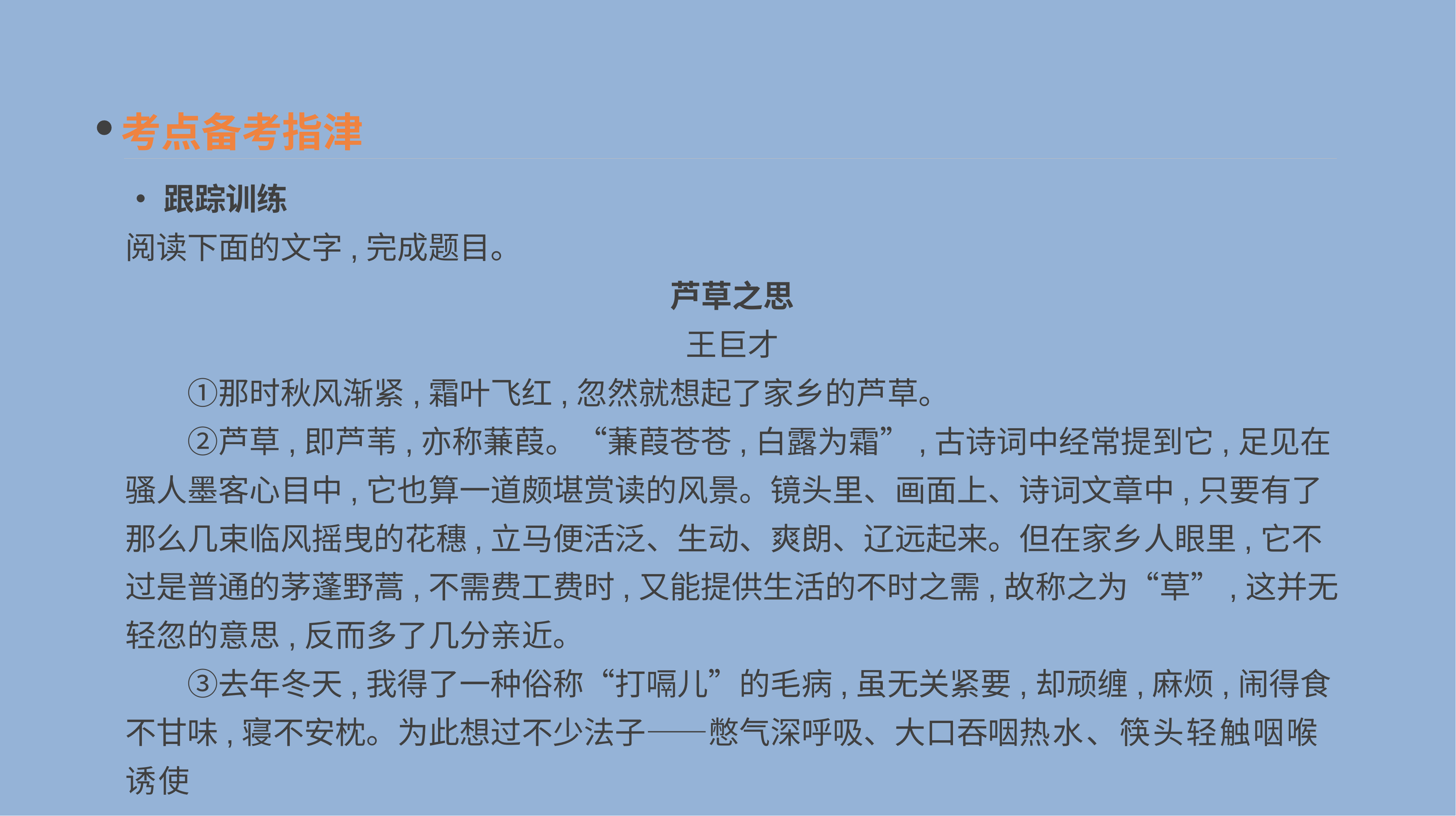

考点备考指津

•跟踪训练
阅读下面的文字,完成题目。
芦草之思
王巨才
　　①那时秋风渐紧,霜叶飞红,忽然就想起了家乡的芦草。
　　②芦草,即芦苇,亦称蒹葭。“蒹葭苍苍,白露为霜”,古诗词中经常提到它,足见在骚人墨客心目中,它也算一道颇堪赏读的风景。镜头里、画面上、诗词文章中,只要有了那么几束临风摇曳的花穗,立马便活泛、生动、爽朗、辽远起来。但在家乡人眼里,它不过是普通的茅蓬野蒿,不需费工费时,又能提供生活的不时之需,故称之为“草”,这并无轻忽的意思,反而多了几分亲近。
　　③去年冬天,我得了一种俗称“打嗝儿”的毛病,虽无关紧要,却顽缠,麻烦,闹得食不甘味,寝不安枕。为此想过不少法子——憋气深呼吸、大口吞咽热水、筷头轻触咽喉诱使